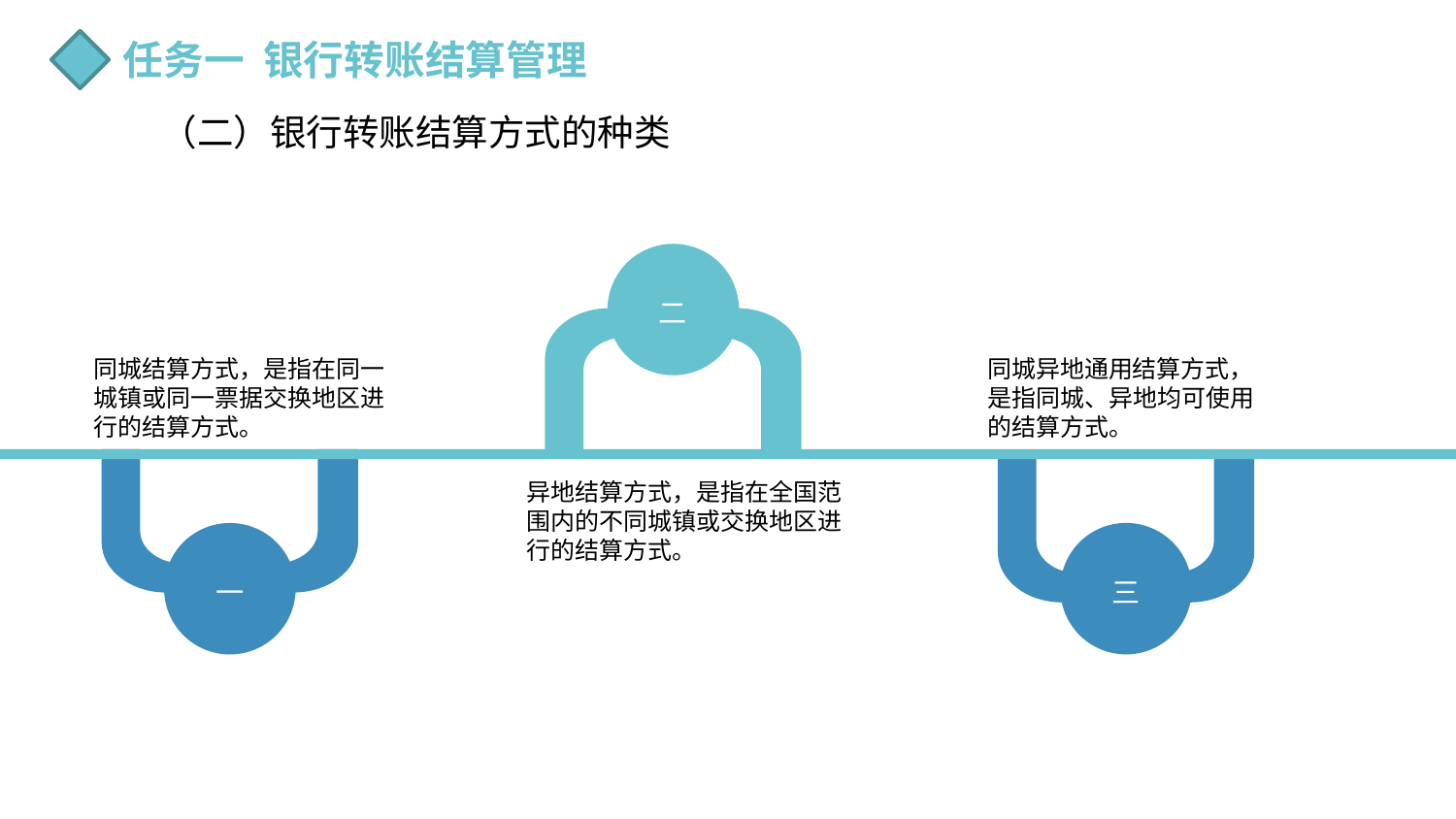

任务一  银行转账结算管理

（二）银行转账结算方式的种类

二

同城结算方式，是指在同一城镇或同一票据交换地区进行的结算方式。
同城异地通用结算方式，是指同城、异地均可使用的结算方式。

异地结算方式，是指在全国范围内的不同城镇或交换地区进行的结算方式。

一
三